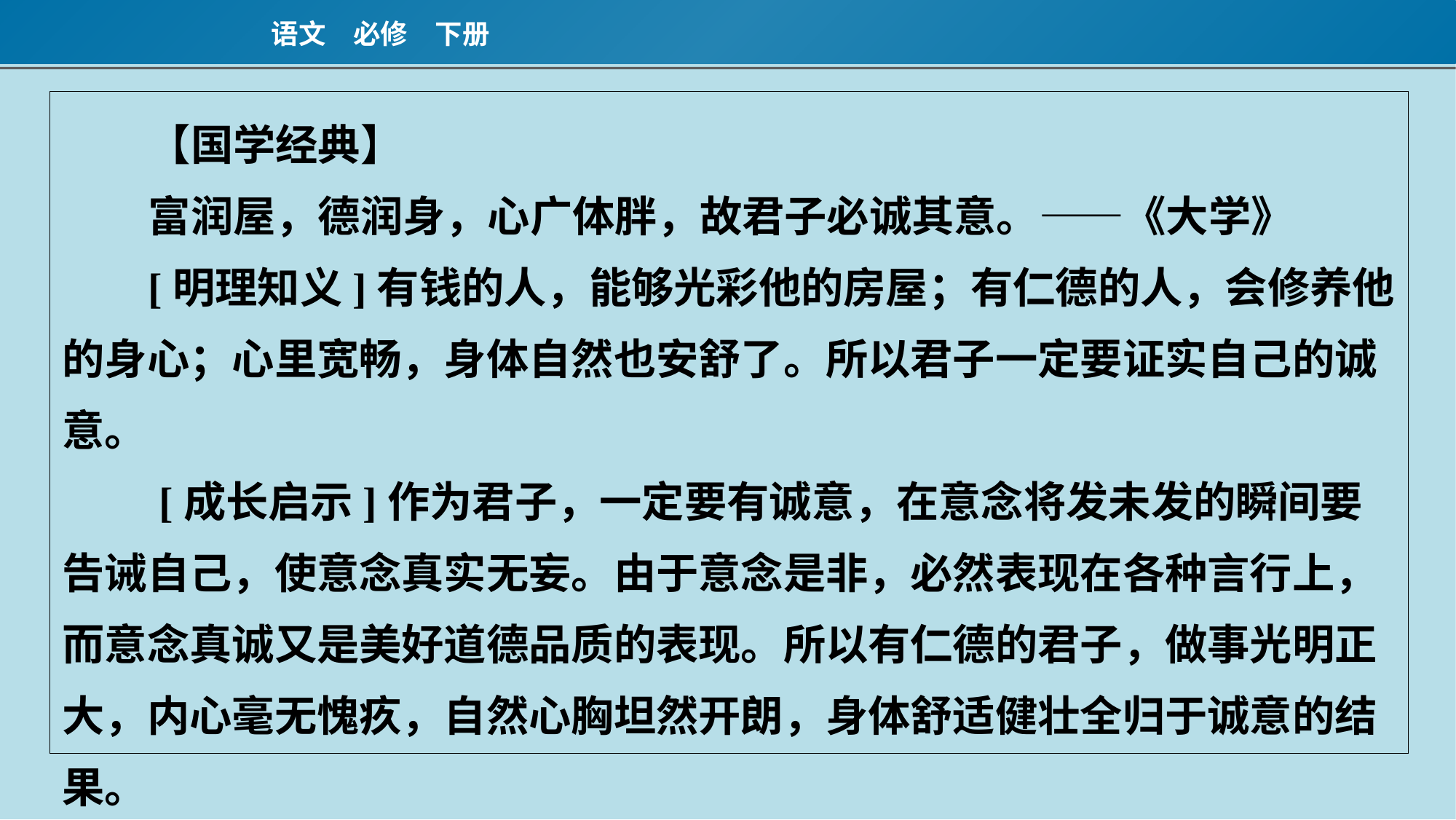

【国学经典】
富润屋，德润身，心广体胖，故君子必诚其意。——《大学》
[明理知义]有钱的人，能够光彩他的房屋；有仁德的人，会修养他的身心；心里宽畅，身体自然也安舒了。所以君子一定要证实自己的诚意。
 [成长启示]作为君子，一定要有诚意，在意念将发未发的瞬间要告诫自己，使意念真实无妄。由于意念是非，必然表现在各种言行上，而意念真诚又是美好道德品质的表现。所以有仁德的君子，做事光明正大，内心毫无愧疚，自然心胸坦然开朗，身体舒适健壮全归于诚意的结果。